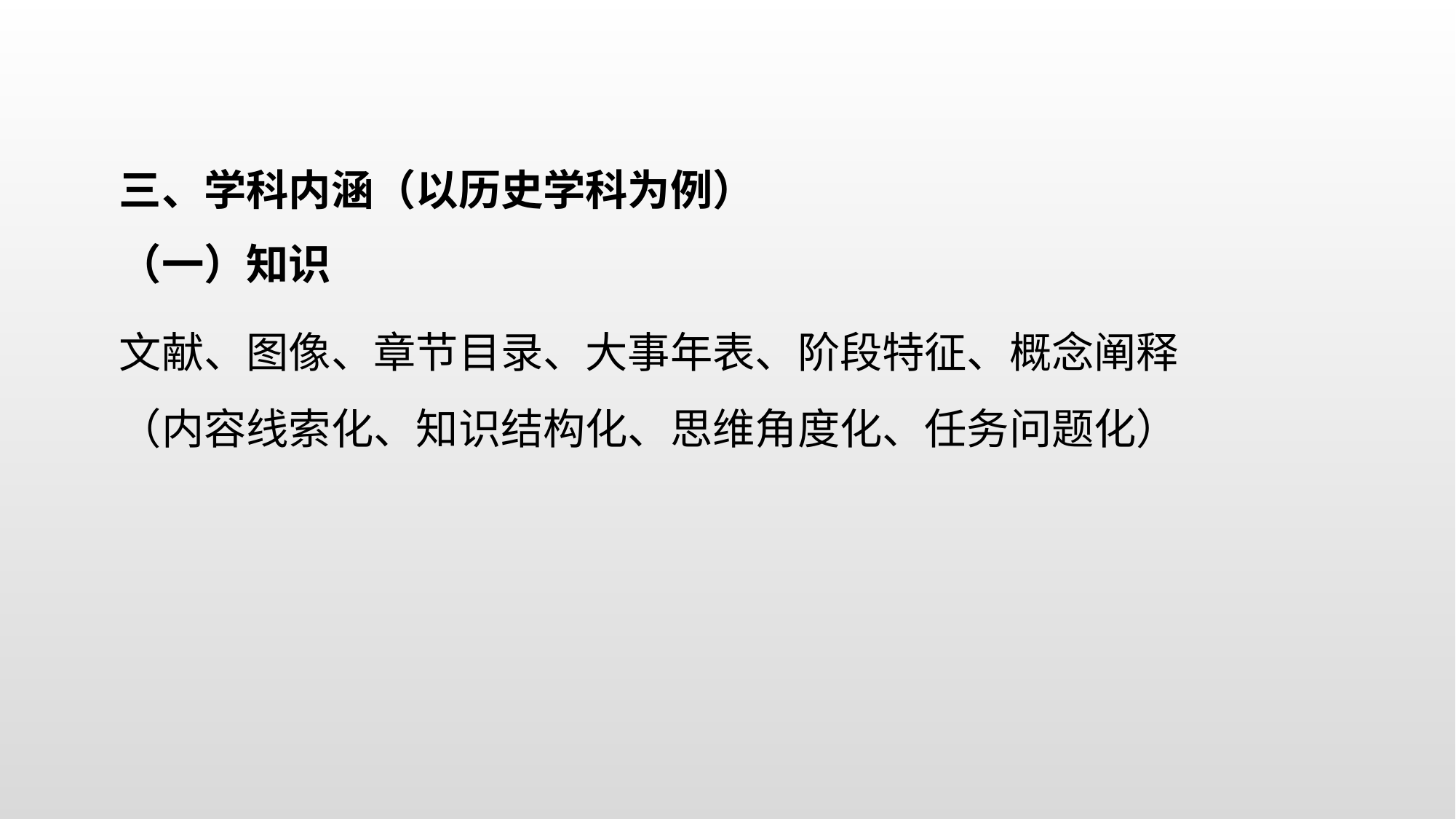

三、学科内涵（以历史学科为例）
（一）知识
文献、图像、章节目录、大事年表、阶段特征、概念阐释
（内容线索化、知识结构化、思维角度化、任务问题化）